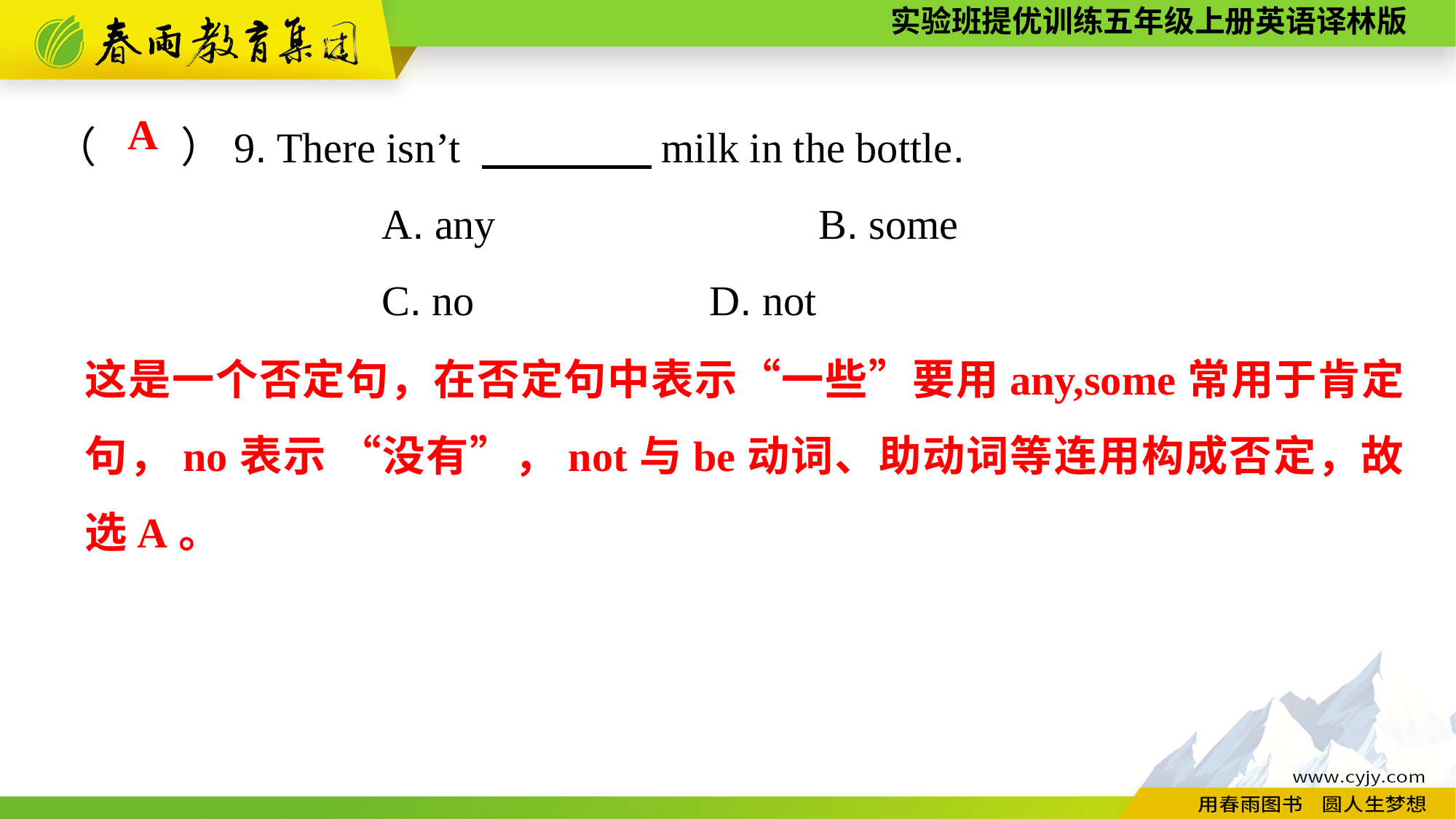

（　　）9. There isn’t 　　　　milk in the bottle.
			A. any			B. some
			C. no			D. not
A
这是一个否定句，在否定句中表示“一些”要用any,some常用于肯定句，no表示 “没有”，not与be动词、助动词等连用构成否定，故选A。